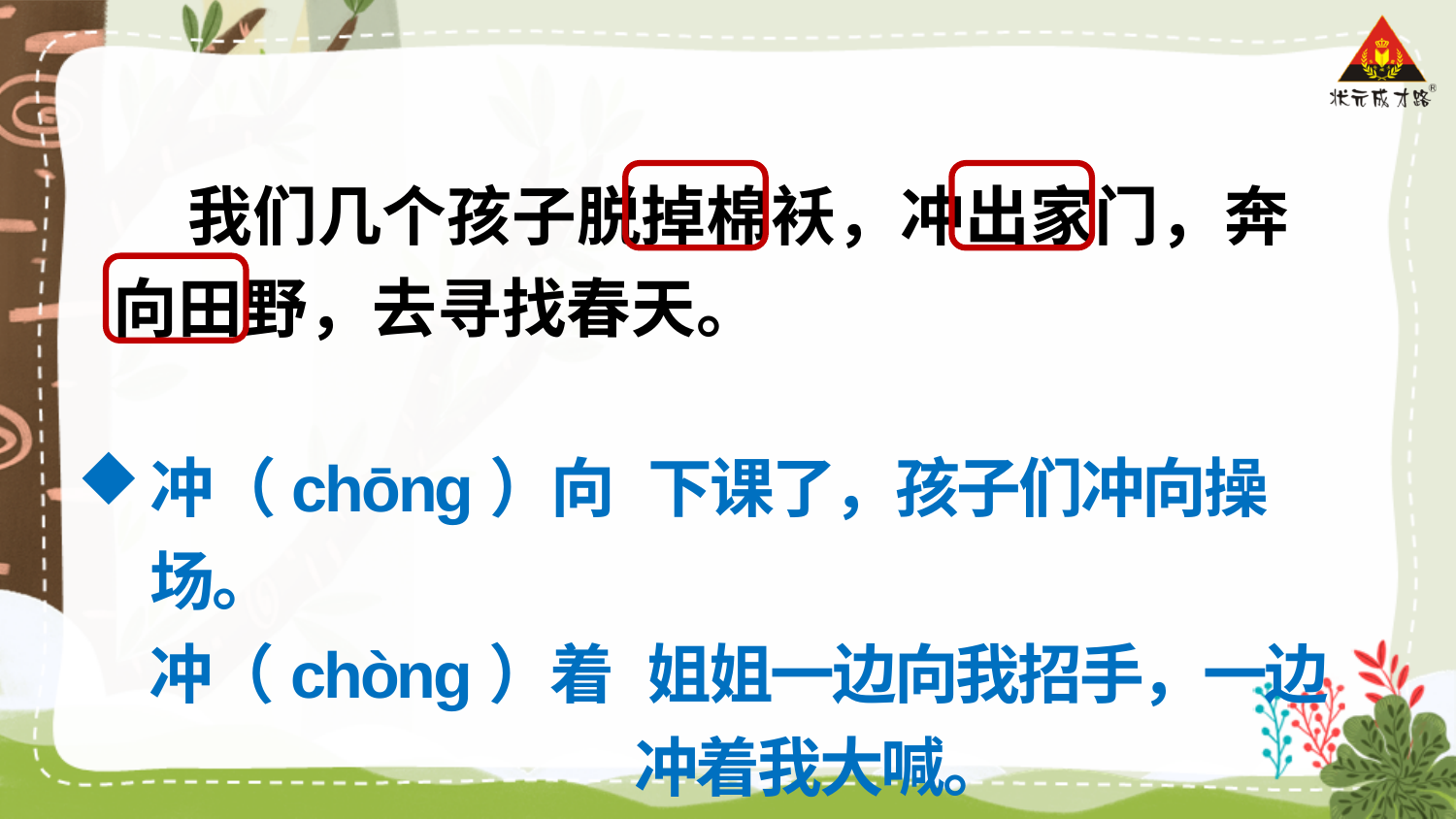

我们几个孩子脱掉棉袄，冲出家门，奔向田野，去寻找春天。

冲（chōnɡ）向   下课了，孩子们冲向操场。
冲（chònɡ）着   姐姐一边向我招手，一边
冲着我大喊。